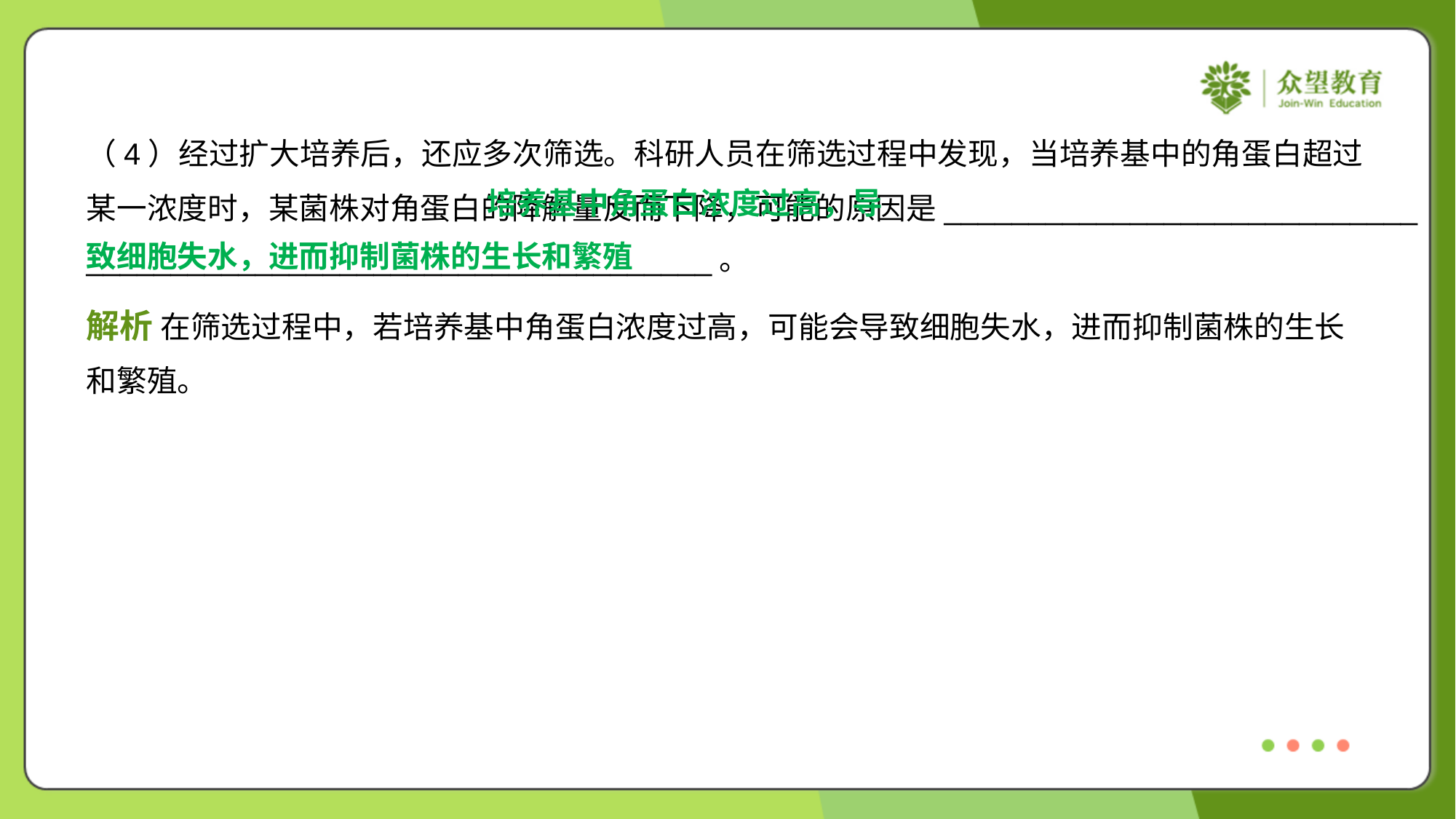

（4）经过扩大培养后，还应多次筛选。科研人员在筛选过程中发现，当培养基中的角蛋白超过
某一浓度时，某菌株对角蛋白的降解量反而下降，可能的原因是____________________________
_____________________________________。
                                                         培养基中角蛋白浓度过高，导
致细胞失水，进而抑制菌株的生长和繁殖
解析 在筛选过程中，若培养基中角蛋白浓度过高，可能会导致细胞失水，进而抑制菌株的生长
和繁殖。